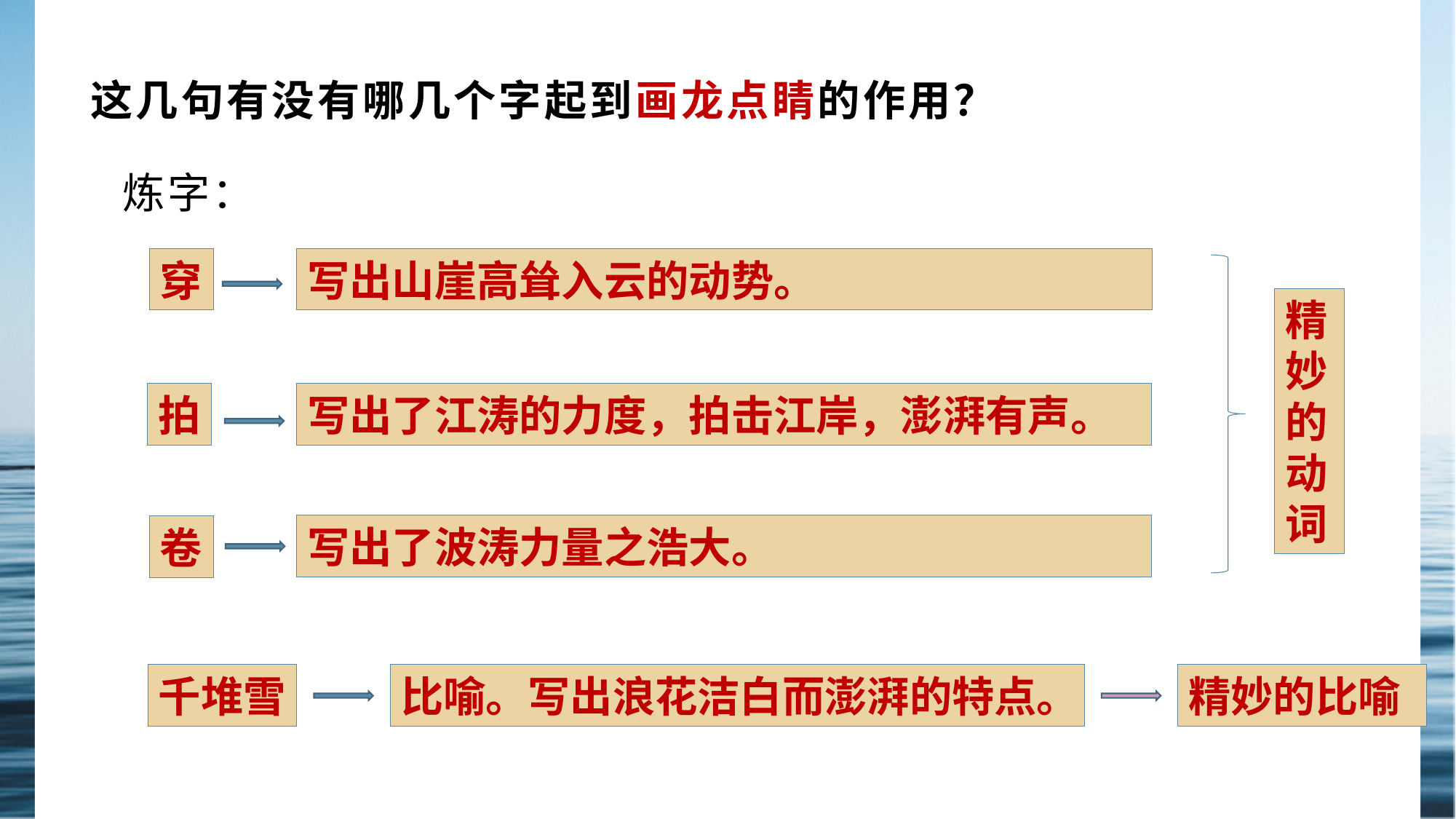

# 这几句有没有哪几个字起到画龙点睛的作用？
炼字：

穿
写出山崖高耸入云的动势。

精妙的动词
拍
写出了江涛的力度，拍击江岸，澎湃有声。

写出了波涛力量之浩大。
卷

千堆雪
比喻。写出浪花洁白而澎湃的特点。
精妙的比喻